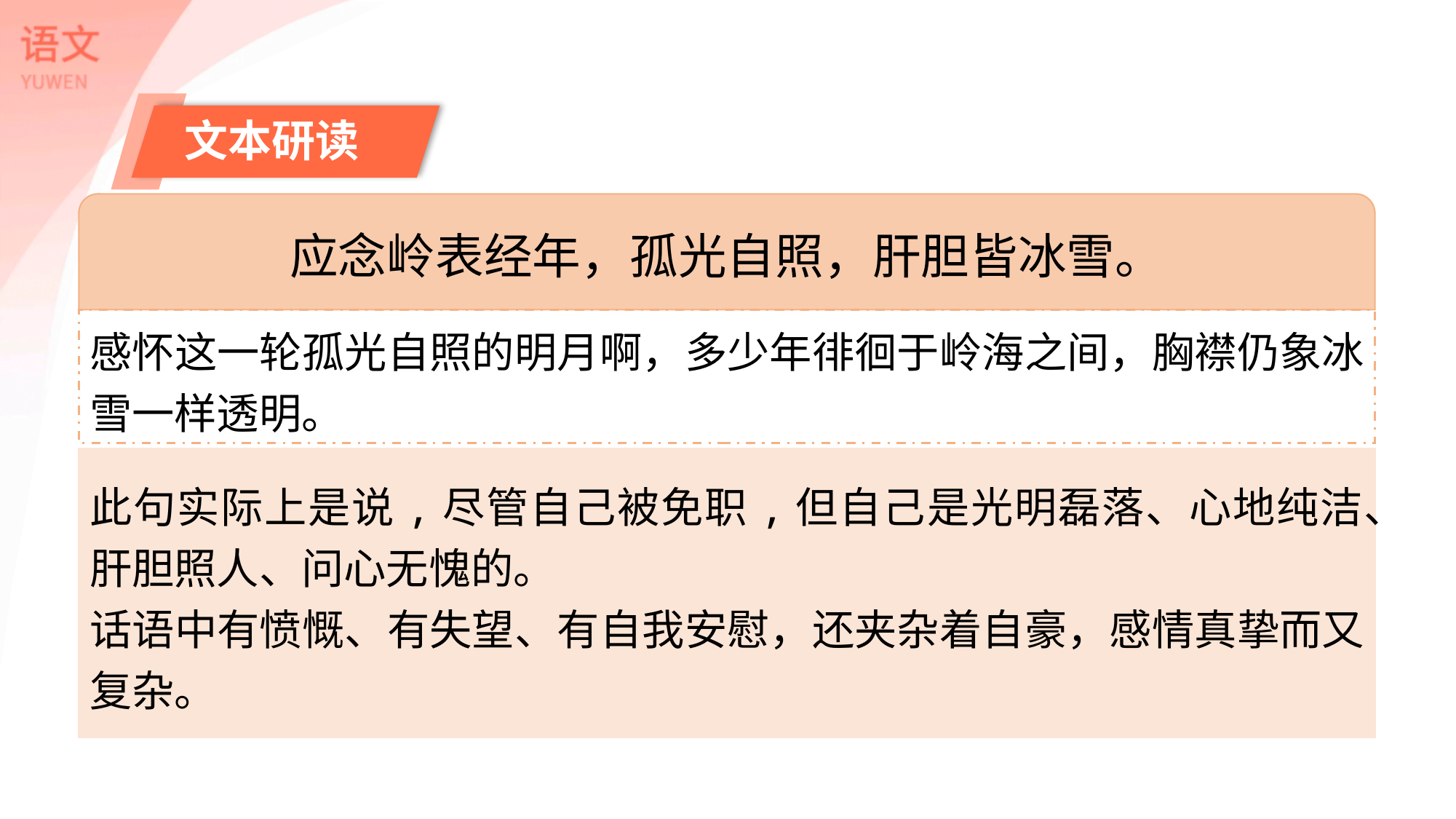

文本研读
应念岭表经年，孤光自照，肝胆皆冰雪。
感怀这一轮孤光自照的明月啊，多少年徘徊于岭海之间，胸襟仍象冰雪一样透明。
此句实际上是说,尽管自己被免职,但自己是光明磊落、心地纯洁、肝胆照人、问心无愧的。
话语中有愤慨、有失望、有自我安慰，还夹杂着自豪，感情真挚而又复杂。